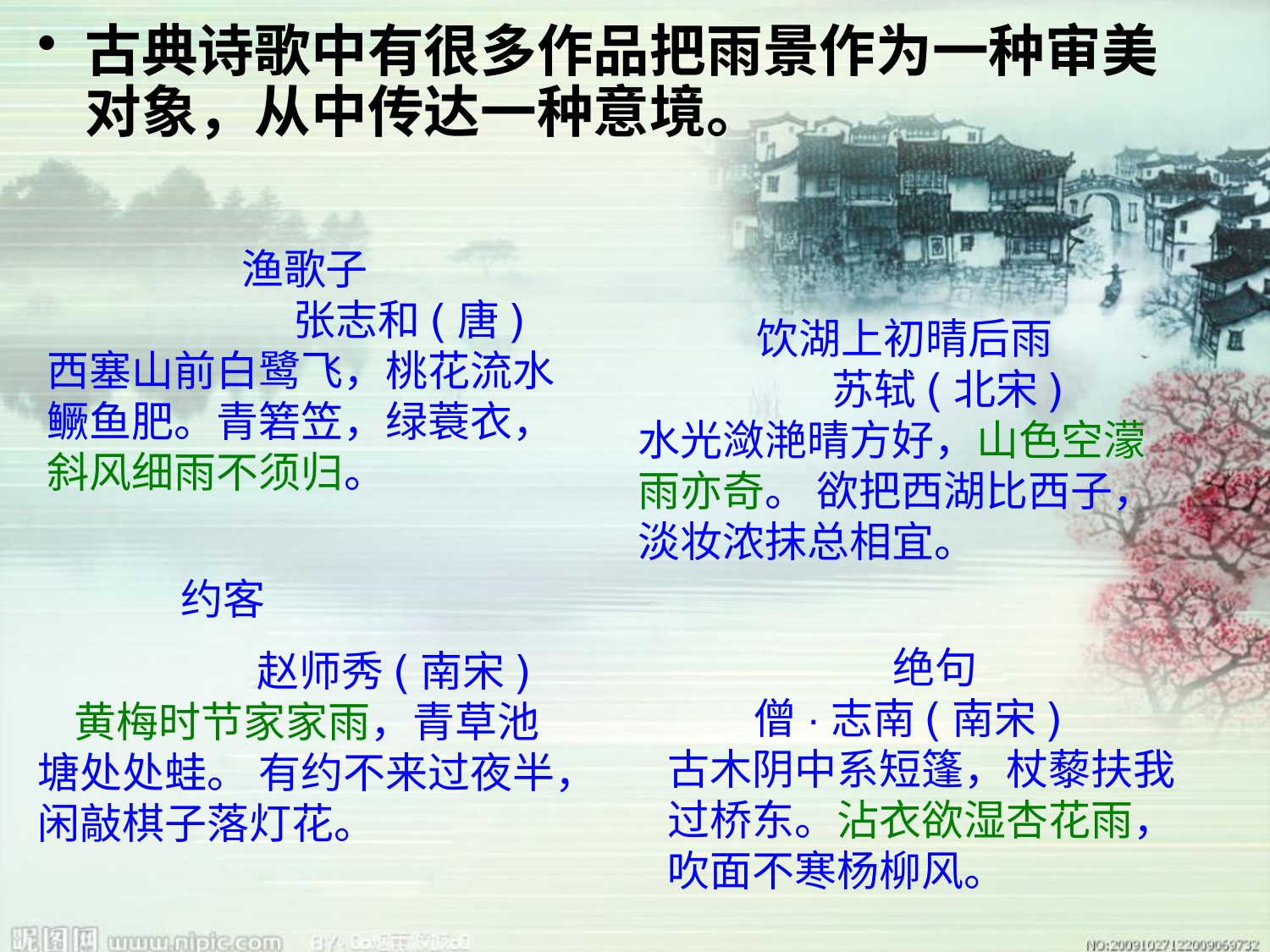

古典诗歌中有很多作品把雨景作为一种审美对象，从中传达一种意境。
渔歌子
                     张志和(唐)
西塞山前白鹭飞，桃花流水鳜鱼肥。青箬笠，绿蓑衣，斜风细雨不须归。
饮湖上初晴后雨
        苏轼(北宋)
水光潋滟晴方好，山色空濛雨亦奇。 欲把西湖比西子，淡妆浓抹总相宜。
              约客
                      赵师秀(南宋)
  黄梅时节家家雨，青草池塘处处蛙。 有约不来过夜半，闲敲棋子落灯花。
绝句
        僧·志南(南宋)
古木阴中系短篷，杖藜扶我过桥东。沾衣欲湿杏花雨，吹面不寒杨柳风。